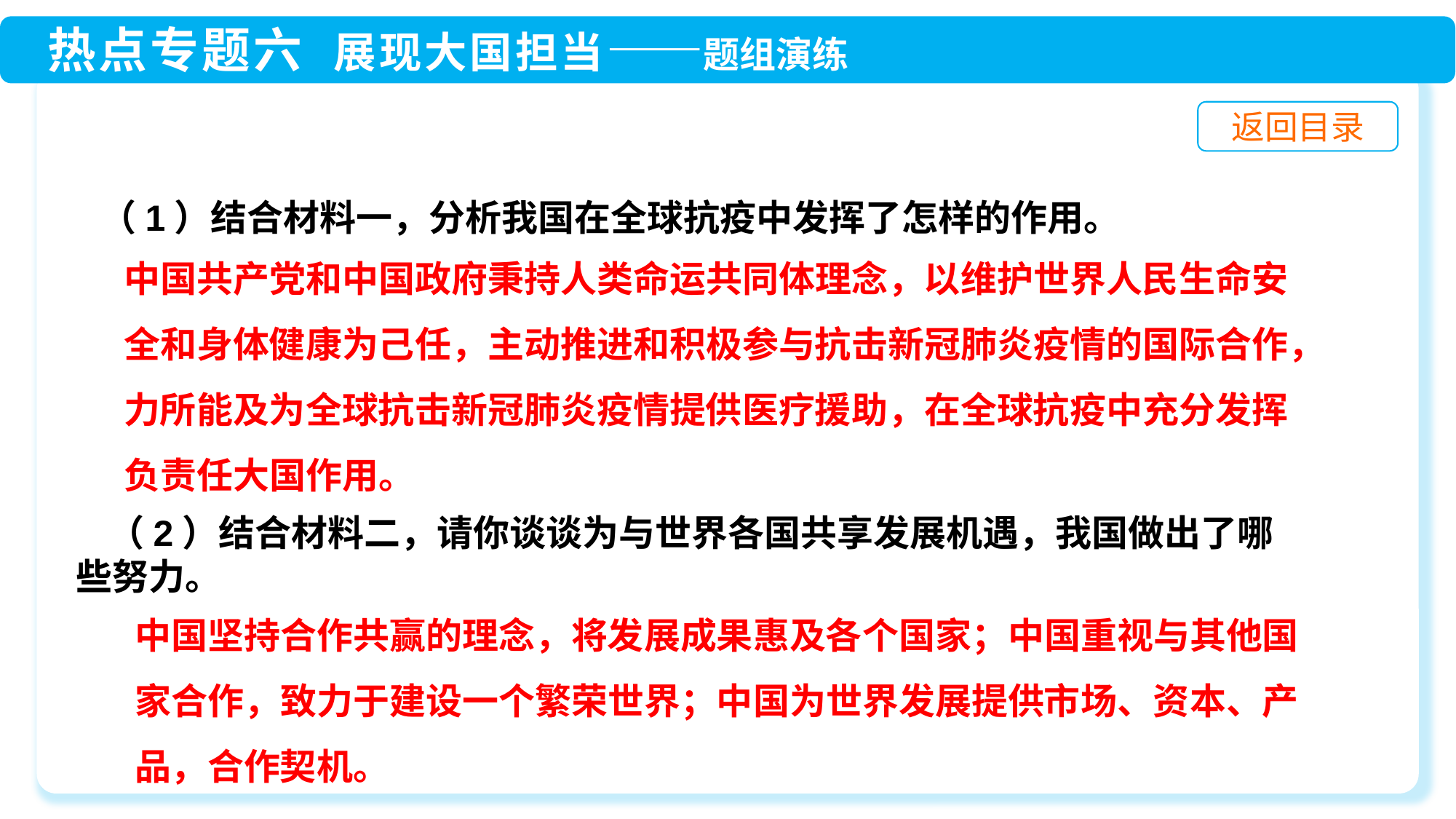

（1）结合材料一，分析我国在全球抗疫中发挥了怎样的作用。
中国共产党和中国政府秉持人类命运共同体理念，以维护世界人民生命安全和身体健康为己任，主动推进和积极参与抗击新冠肺炎疫情的国际合作，力所能及为全球抗击新冠肺炎疫情提供医疗援助，在全球抗疫中充分发挥负责任大国作用。
（2）结合材料二，请你谈谈为与世界各国共享发展机遇，我国做出了哪些努力。
中国坚持合作共赢的理念，将发展成果惠及各个国家；中国重视与其他国家合作，致力于建设一个繁荣世界；中国为世界发展提供市场、资本、产品，合作契机。